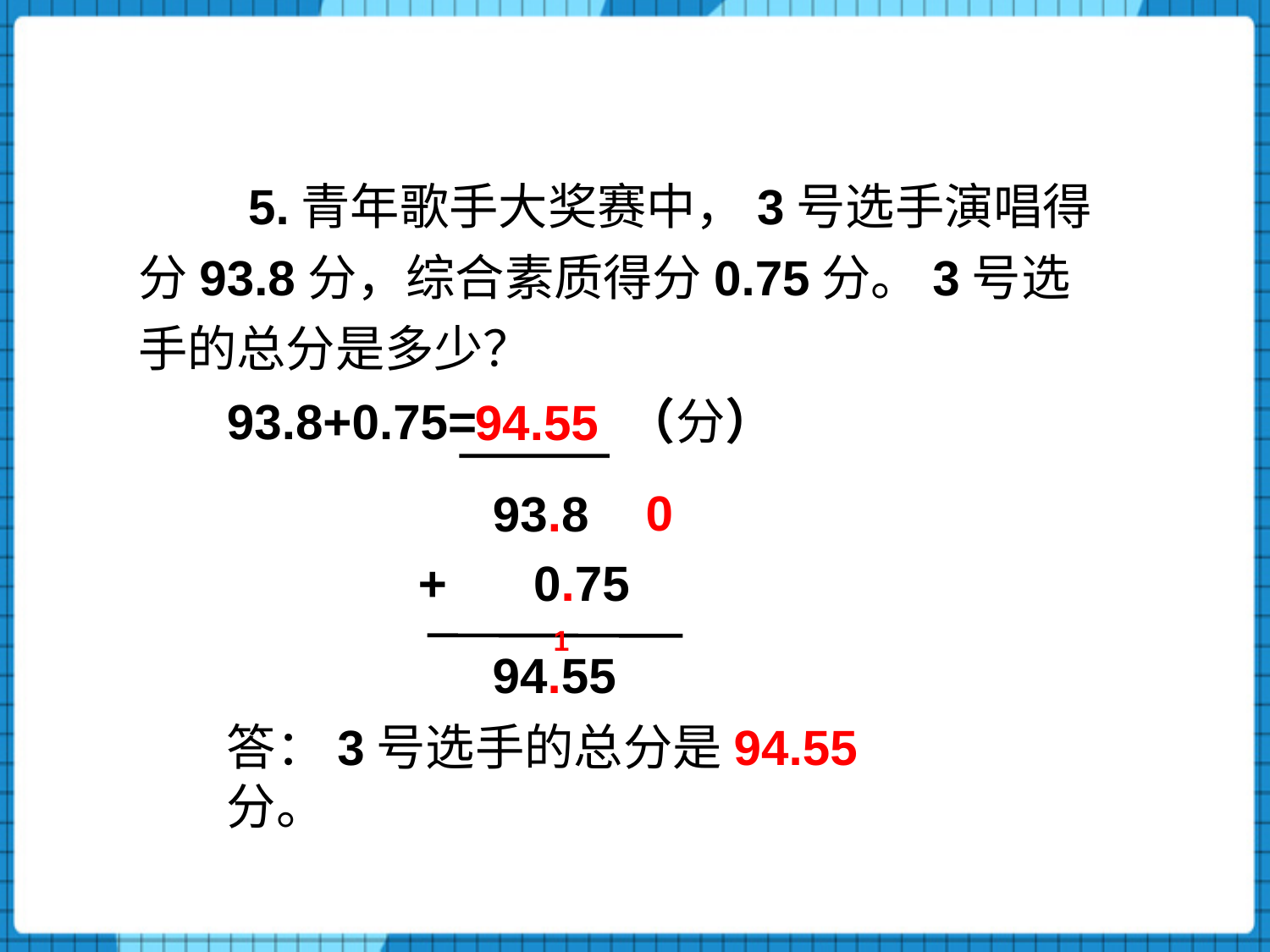

5.青年歌手大奖赛中，3号选手演唱得分93.8分，综合素质得分0.75分。3号选手的总分是多少？
93.8+0.75=          （分）

94.55
0
93.8
+
0.75
1

94.55
答：3号选手的总分是94.55分。